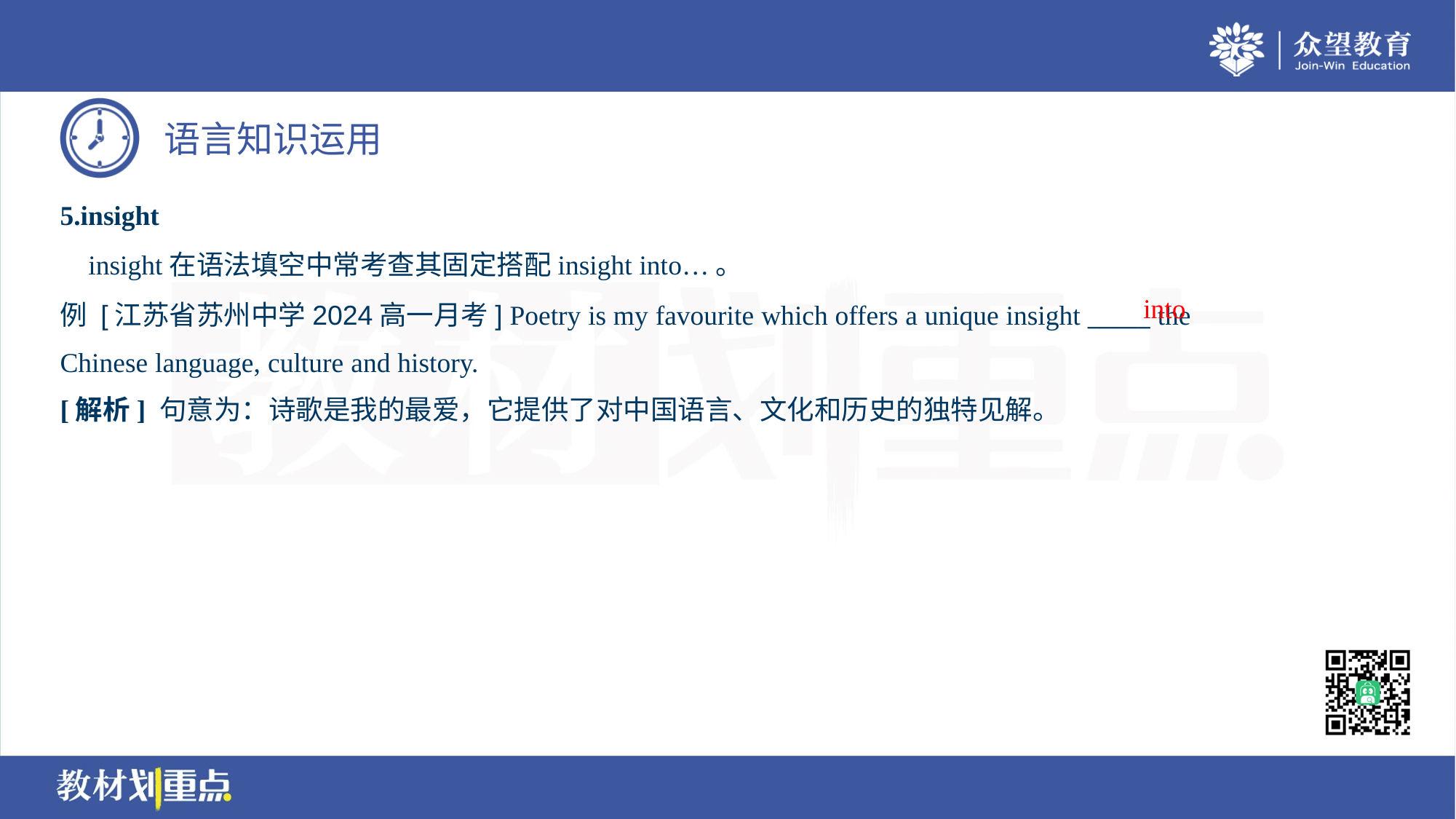

5.insight
    insight在语法填空中常考查其固定搭配insight into…。
例 [江苏省苏州中学2024高一月考] Poetry is my favourite which offers a unique insight _____ the
Chinese language, culture and history.
into
[解析] 句意为：诗歌是我的最爱，它提供了对中国语言、文化和历史的独特见解。